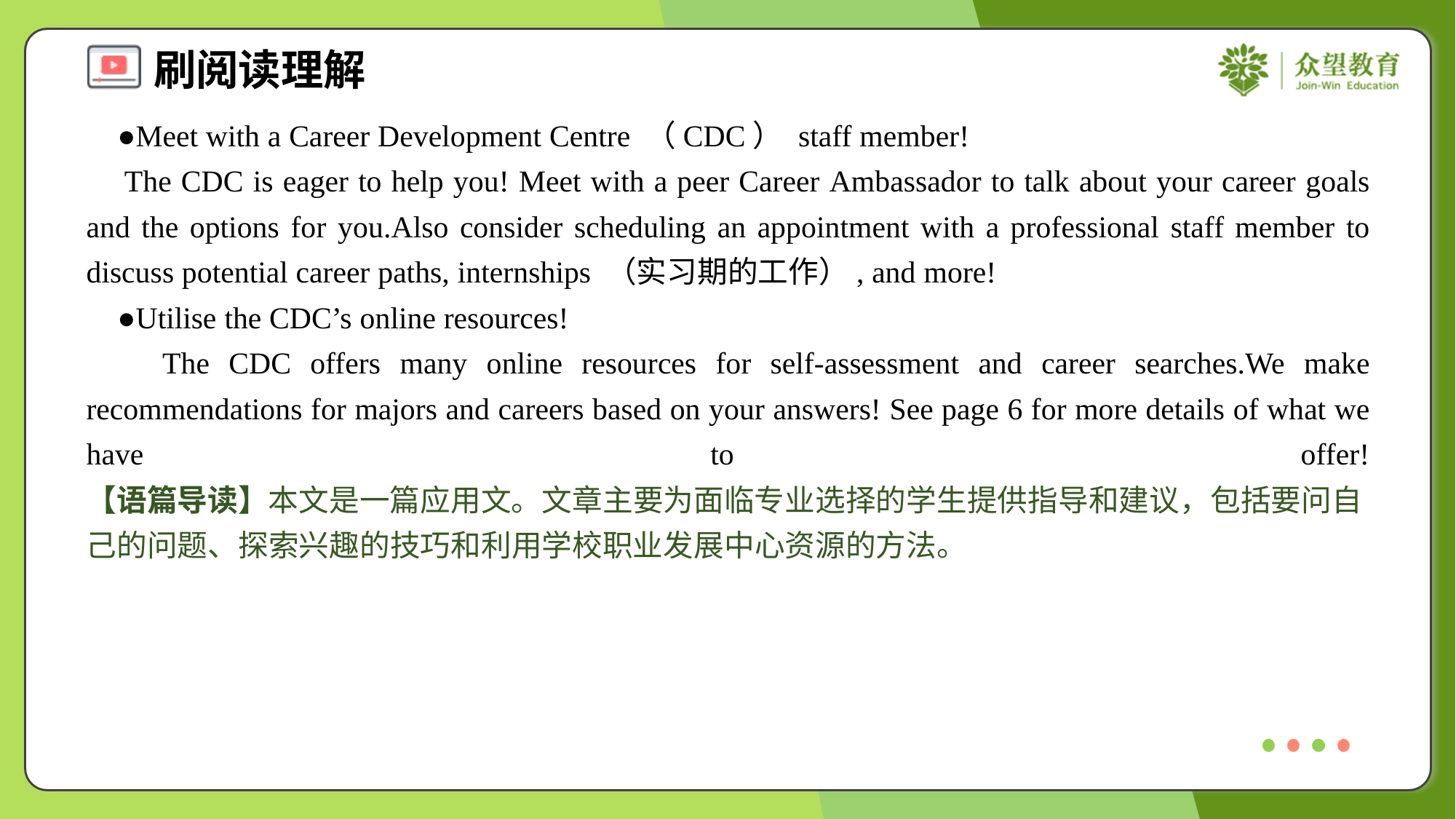

●Meet with a Career Development Centre （CDC） staff member!
    The CDC is eager to help you! Meet with a peer Career Ambassador to talk about your career goals and the options for you.Also consider scheduling an appointment with a professional staff member to discuss potential career paths, internships （实习期的工作）, and more!
    ●Utilise the CDC’s online resources!
    The CDC offers many online resources for self-assessment and career searches.We make recommendations for majors and careers based on your answers! See page 6 for more details of what we have to offer!#1.1.1.7.1
【语篇导读】本文是一篇应用文。文章主要为面临专业选择的学生提供指导和建议，包括要问自己的问题、探索兴趣的技巧和利用学校职业发展中心资源的方法。